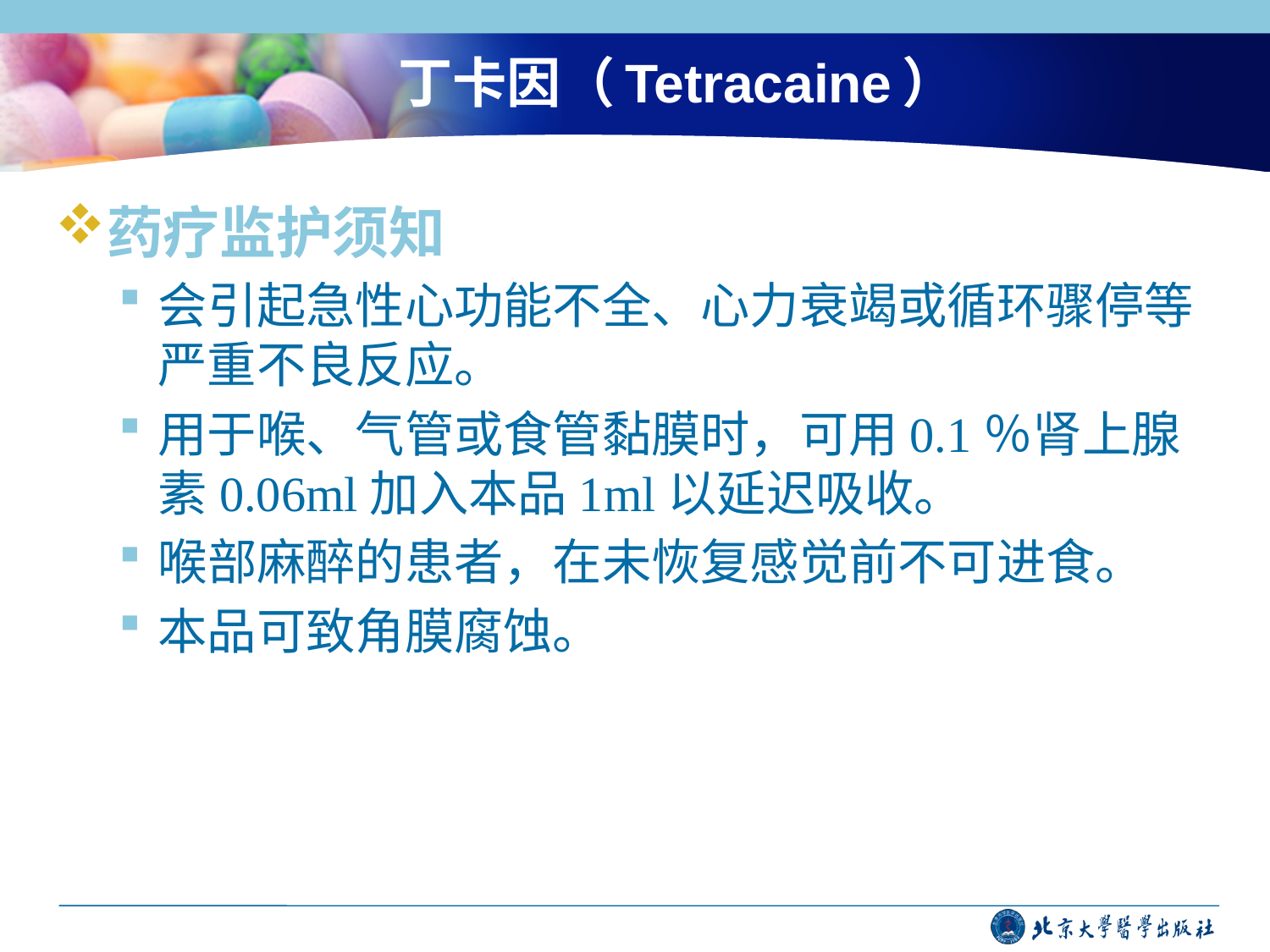

# 丁卡因（Tetracaine）
药疗监护须知
会引起急性心功能不全、心力衰竭或循环骤停等严重不良反应。
用于喉、气管或食管黏膜时，可用0.1％肾上腺素0.06ml加入本品1ml以延迟吸收。
喉部麻醉的患者，在未恢复感觉前不可进食。
本品可致角膜腐蚀。